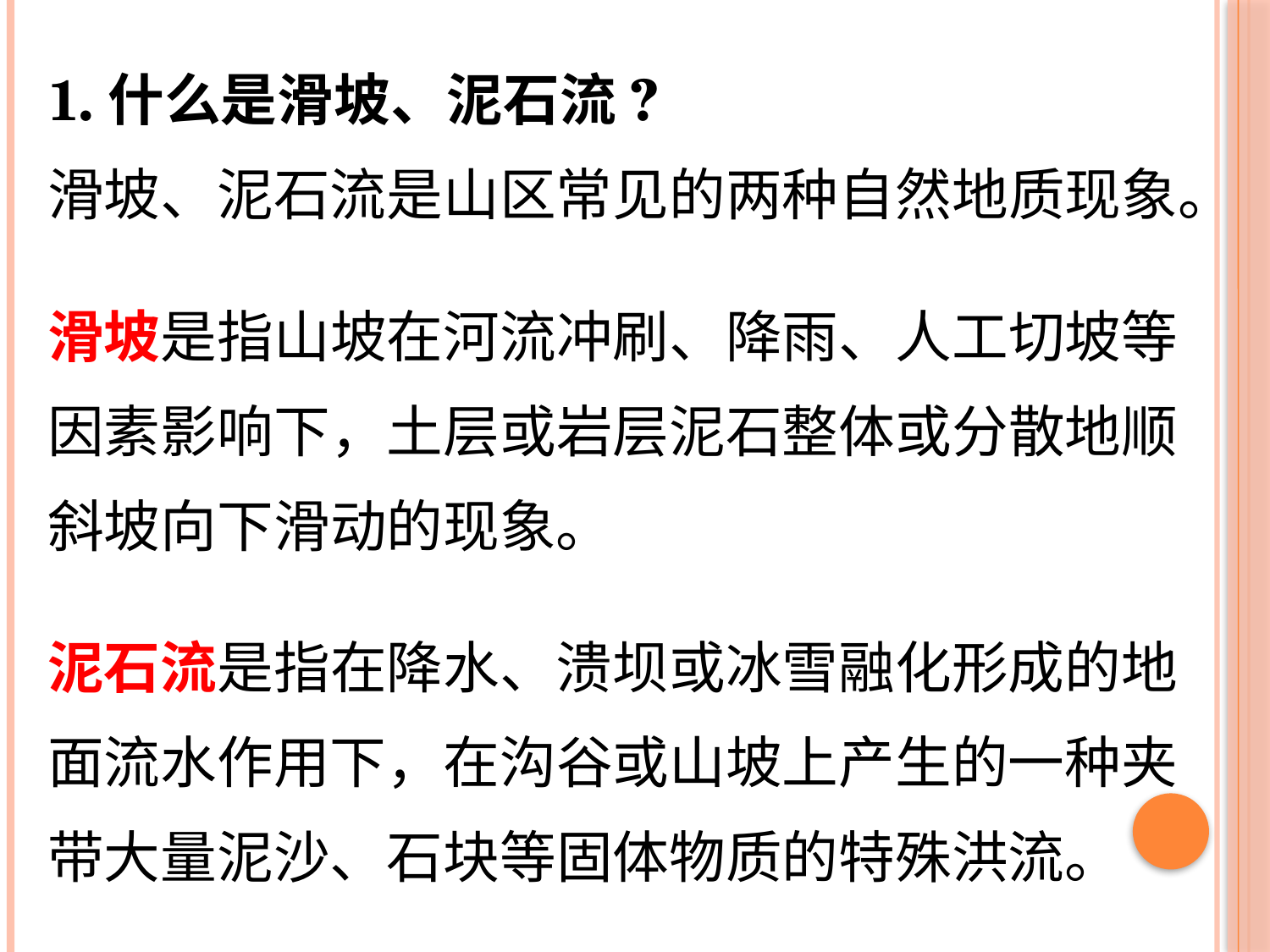

1.什么是滑坡、泥石流?
滑坡、泥石流是山区常见的两种自然地质现象。

滑坡是指山坡在河流冲刷、降雨、人工切坡等因素影响下，土层或岩层泥石整体或分散地顺斜坡向下滑动的现象。

泥石流是指在降水、溃坝或冰雪融化形成的地面流水作用下，在沟谷或山坡上产生的一种夹带大量泥沙、石块等固体物质的特殊洪流。